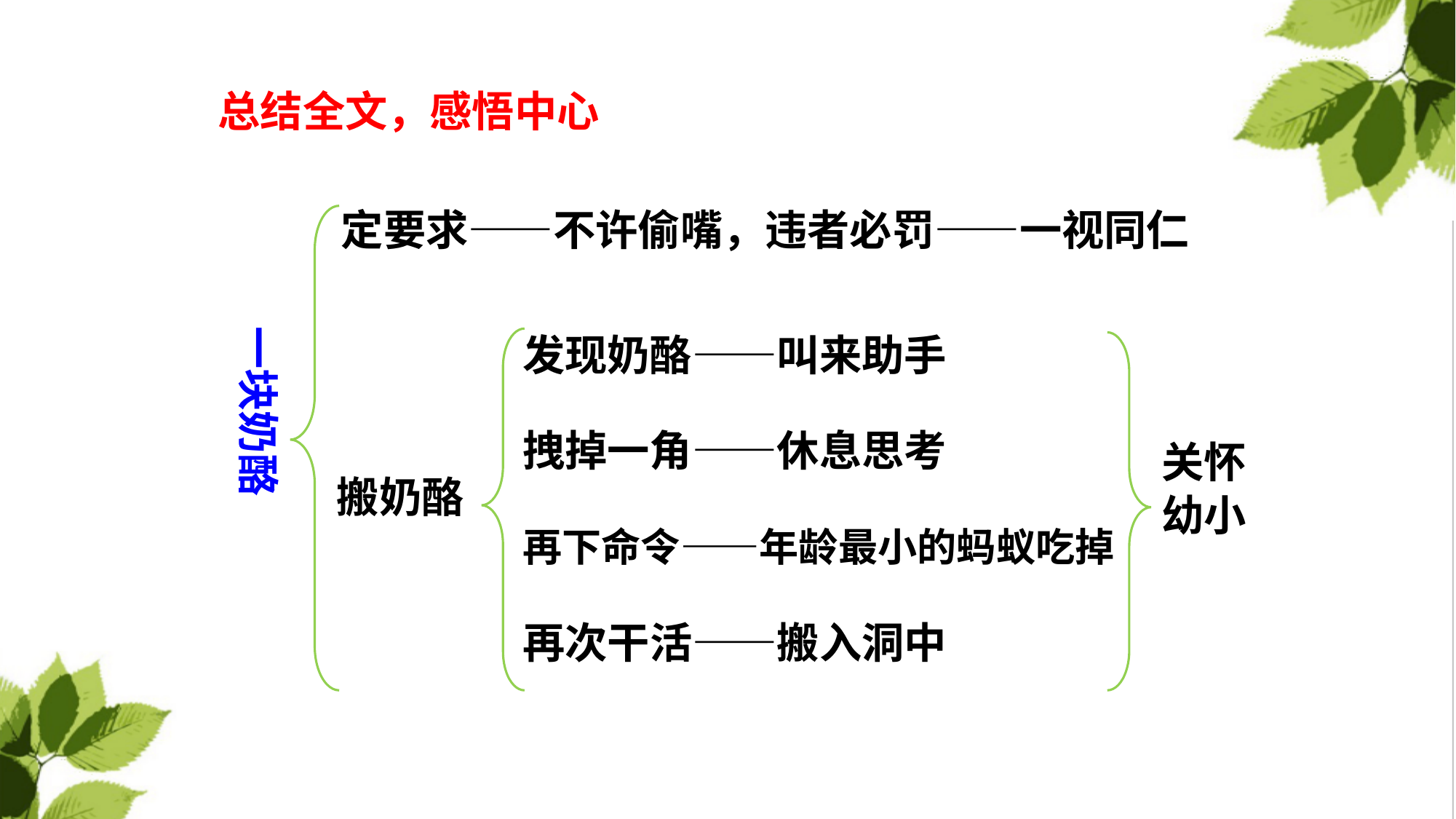

总结全文，感悟中心
定要求——不许偷嘴，违者必罚——一视同仁

一块奶酪
发现奶酪——叫来助手

拽掉一角——休息思考
关怀幼小
搬奶酪
再下命令——年龄最小的蚂蚁吃掉
再次干活——搬入洞中